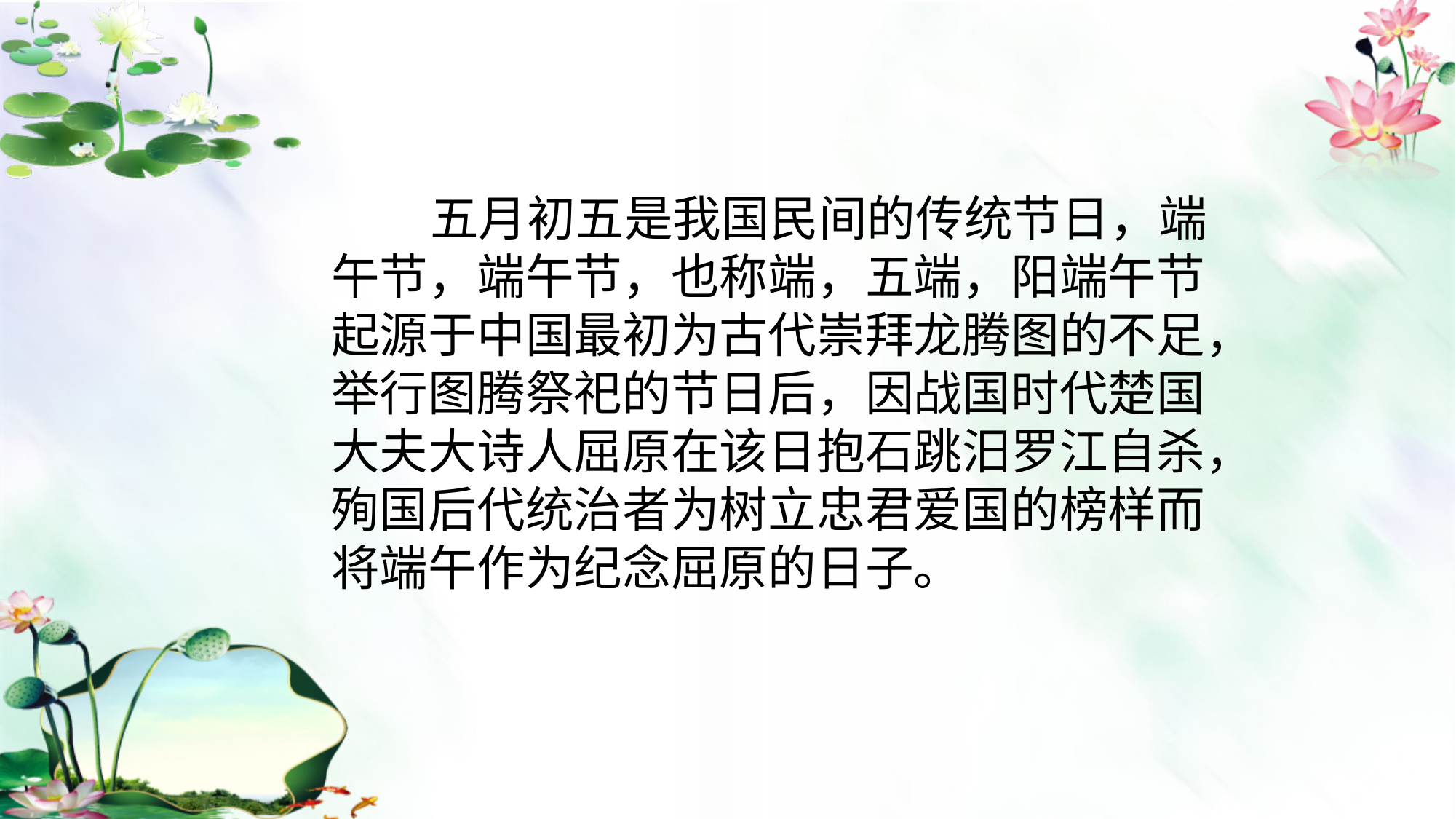

五月初五是我国民间的传统节日，端午节，端午节，也称端，五端，阳端午节起源于中国最初为古代崇拜龙腾图的不足，举行图腾祭祀的节日后，因战国时代楚国大夫大诗人屈原在该日抱石跳汨罗江自杀，殉国后代统治者为树立忠君爱国的榜样而将端午作为纪念屈原的日子。